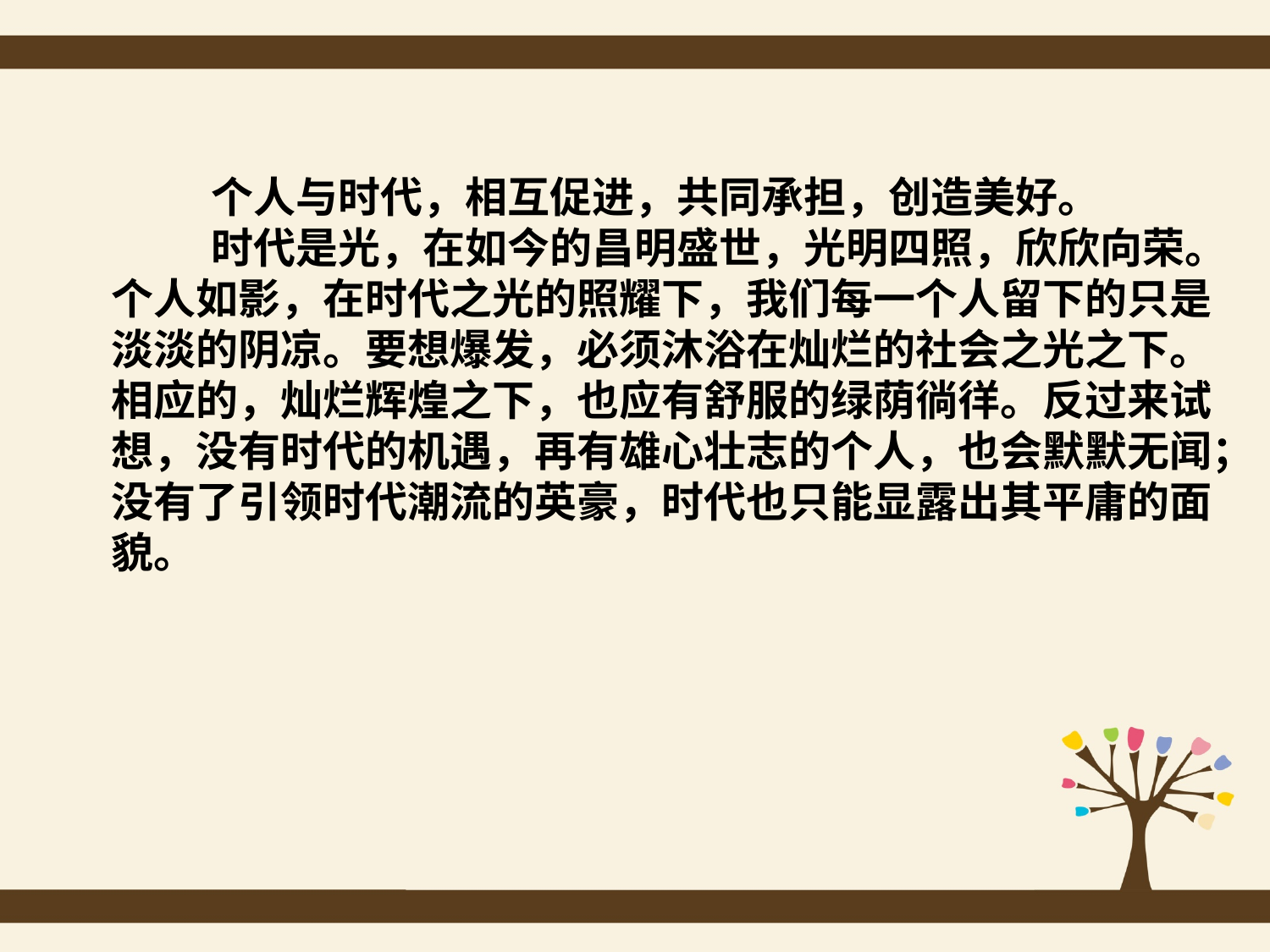

个人与时代，相互促进，共同承担，创造美好。
     时代是光，在如今的昌明盛世，光明四照，欣欣向荣。个人如影，在时代之光的照耀下，我们每一个人留下的只是淡淡的阴凉。要想爆发，必须沐浴在灿烂的社会之光之下。相应的，灿烂辉煌之下，也应有舒服的绿荫徜徉。反过来试想，没有时代的机遇，再有雄心壮志的个人，也会默默无闻；没有了引领时代潮流的英豪，时代也只能显露出其平庸的面貌。